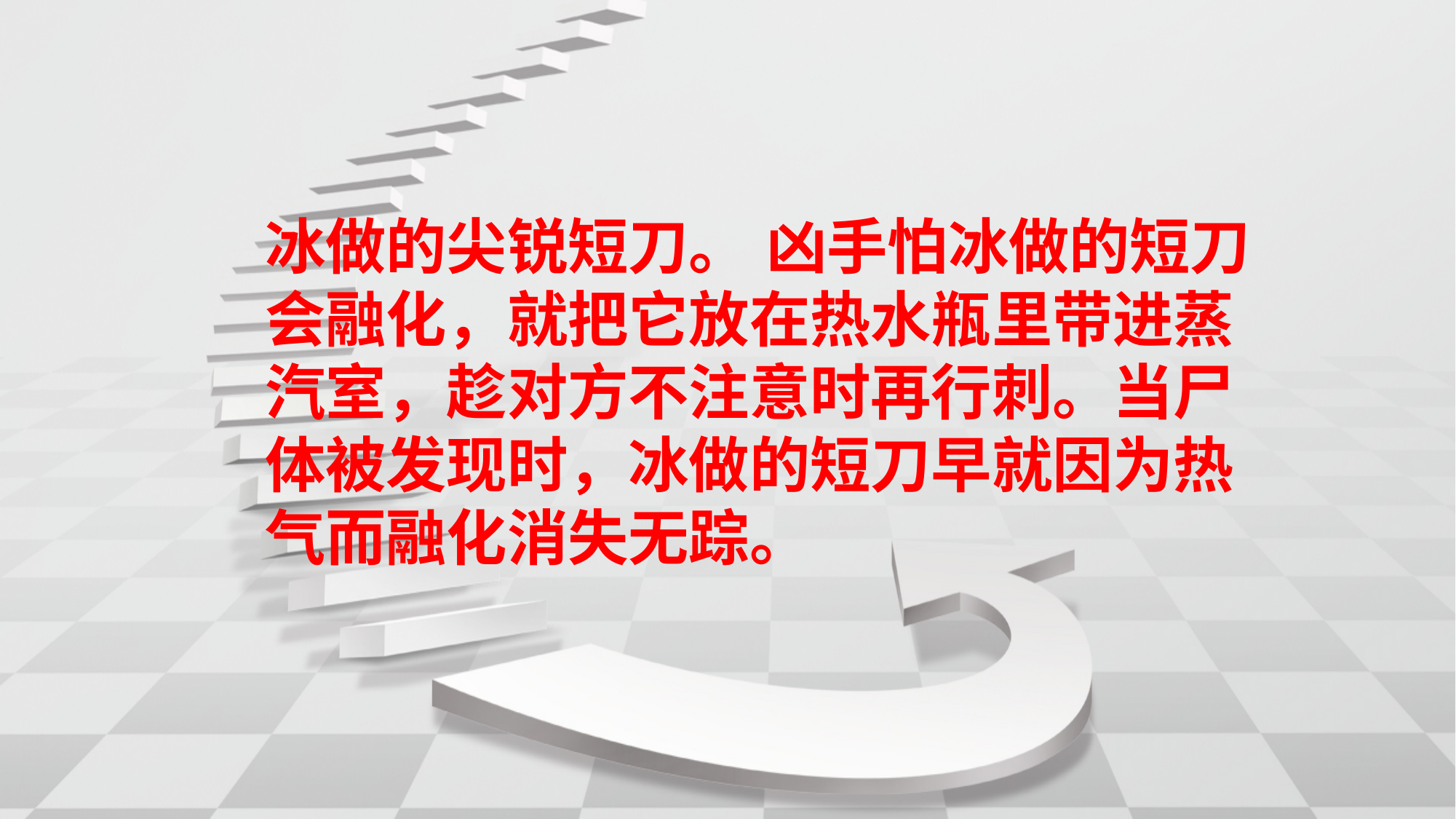

冰做的尖锐短刀。 凶手怕冰做的短刀会融化，就把它放在热水瓶里带进蒸汽室，趁对方不注意时再行刺。当尸体被发现时，冰做的短刀早就因为热气而融化消失无踪。